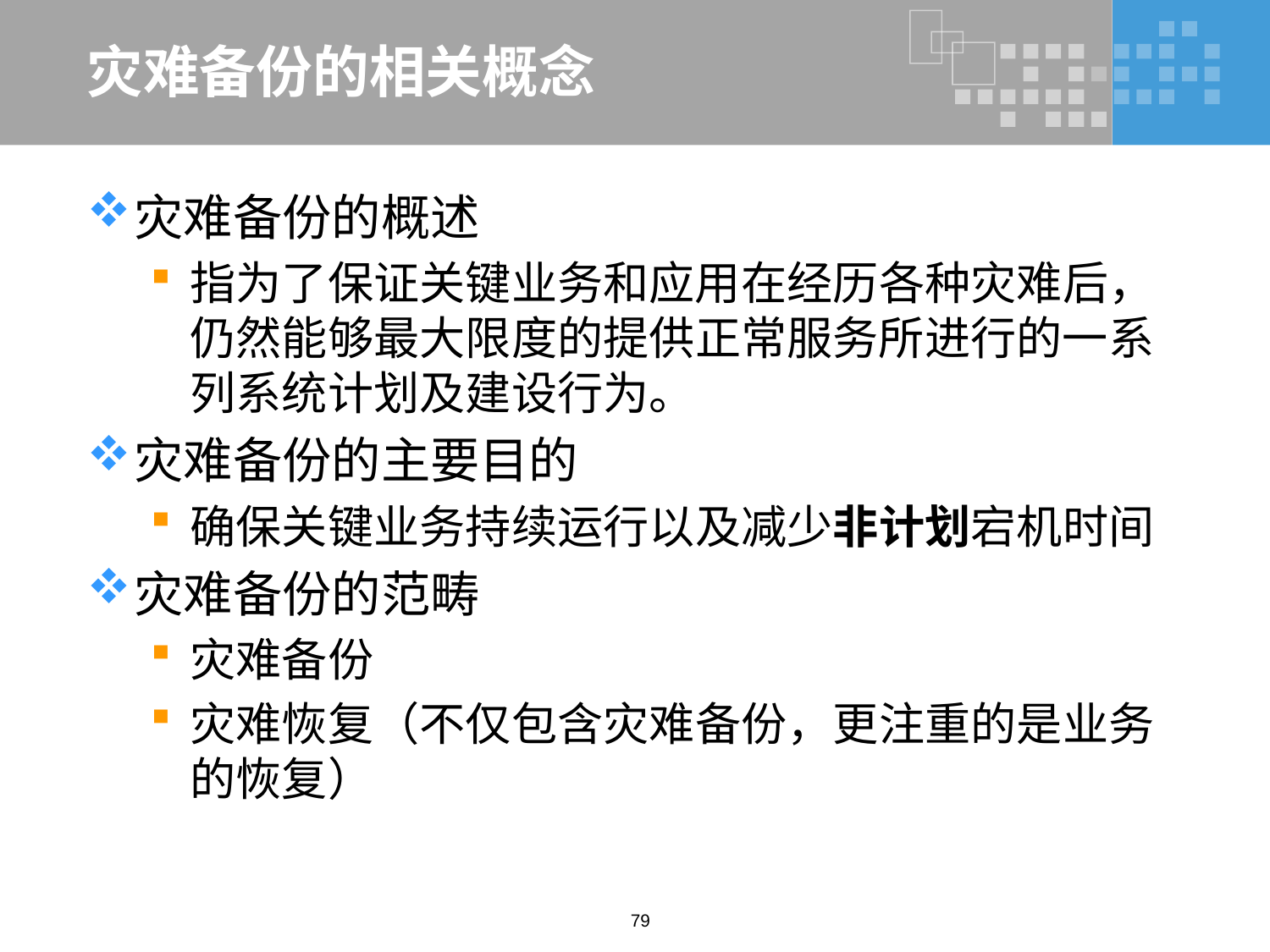

# 灾难备份的相关概念
灾难备份的概述
指为了保证关键业务和应用在经历各种灾难后，仍然能够最大限度的提供正常服务所进行的一系列系统计划及建设行为。
灾难备份的主要目的
确保关键业务持续运行以及减少非计划宕机时间
灾难备份的范畴
灾难备份
灾难恢复（不仅包含灾难备份，更注重的是业务的恢复）

79